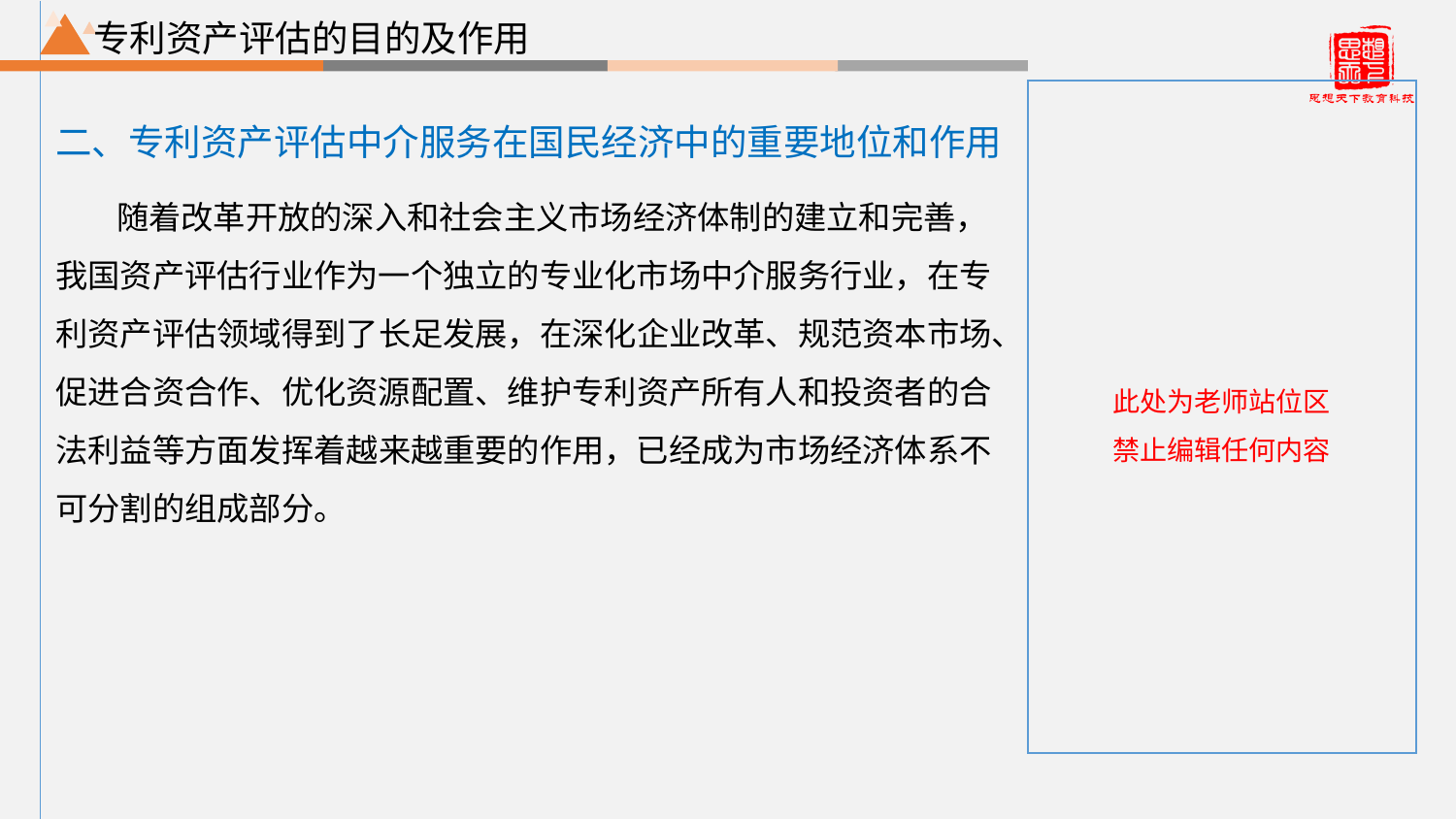

根据实际情况添加不同层级标题
# 专利资产评估的目的及作用
二、专利资产评估中介服务在国民经济中的重要地位和作用
随着改革开放的深入和社会主义市场经济体制的建立和完善，我国资产评估行业作为一个独立的专业化市场中介服务行业，在专利资产评估领域得到了长足发展，在深化企业改革、规范资本市场、促进合资合作、优化资源配置、维护专利资产所有人和投资者的合法利益等方面发挥着越来越重要的作用，已经成为市场经济体系不可分割的组成部分。
110